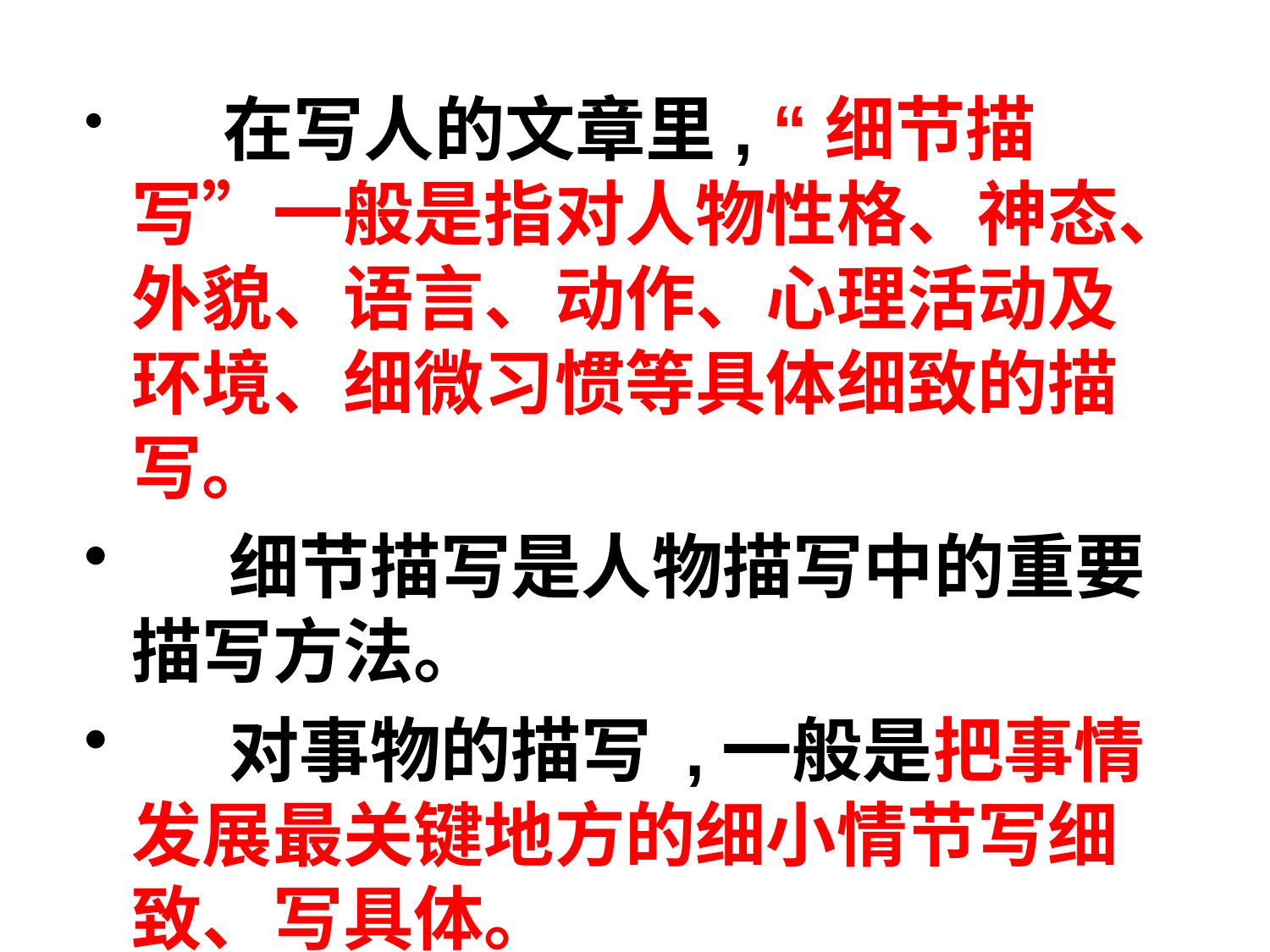

在写人的文章里, “细节描写”一般是指对人物性格、神态、外貌、语言、动作、心理活动及环境、细微习惯等具体细致的描写。
     细节描写是人物描写中的重要描写方法。
     对事物的描写 ,一般是把事情发展最关键地方的细小情节写细致、写具体。